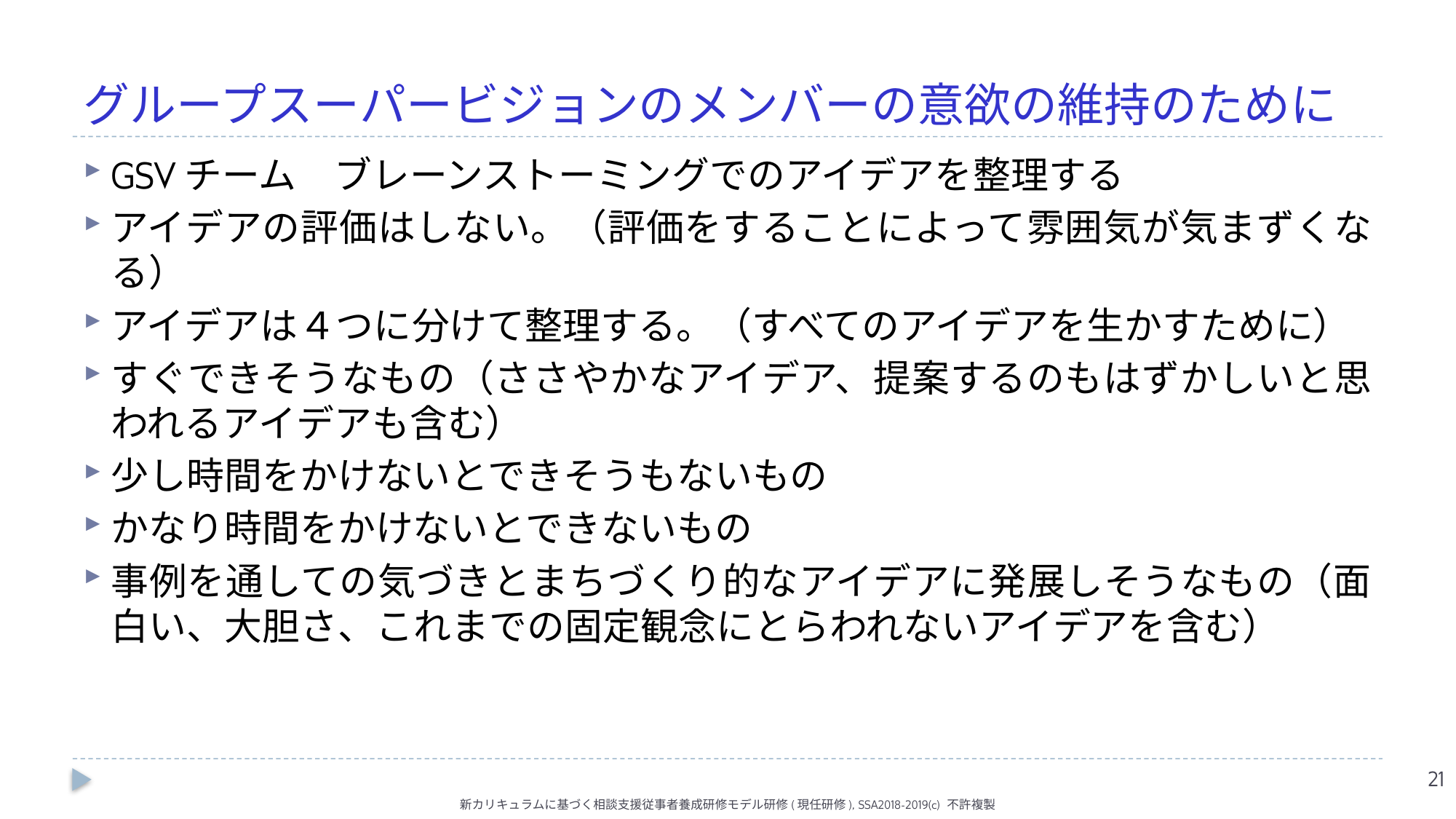

# グループスーパービジョンのメンバーの意欲の維持のために
GSVチーム　ブレーンストーミングでのアイデアを整理する
アイデアの評価はしない。（評価をすることによって雰囲気が気まずくなる）
アイデアは４つに分けて整理する。（すべてのアイデアを生かすために）
すぐできそうなもの（ささやかなアイデア、提案するのもはずかしいと思われるアイデアも含む）
少し時間をかけないとできそうもないもの
かなり時間をかけないとできないもの
事例を通しての気づきとまちづくり的なアイデアに発展しそうなもの（面白い、大胆さ、これまでの固定観念にとらわれないアイデアを含む）

21
新カリキュラムに基づく相談支援従事者養成研修モデル研修(現任研修), SSA2018-2019(c) 不許複製